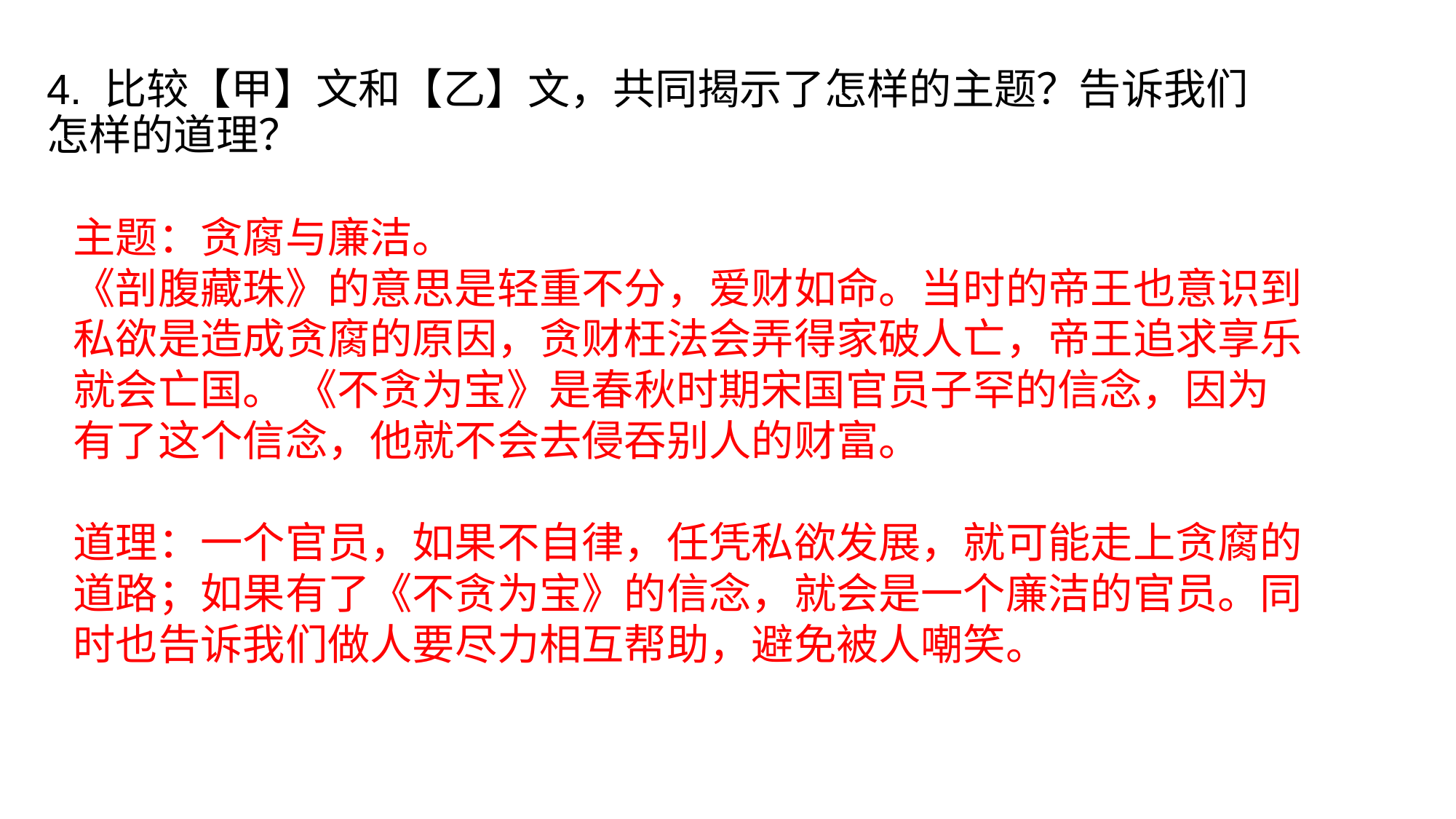

# 4. 比较【甲】文和【乙】文，共同揭示了怎样的主题？告诉我们怎样的道理？
主题：贪腐与廉洁。
《剖腹藏珠》的意思是轻重不分，爱财如命。当时的帝王也意识到私欲是造成贪腐的原因，贪财枉法会弄得家破人亡，帝王追求享乐就会亡国。 《不贪为宝》是春秋时期宋国官员子罕的信念，因为有了这个信念，他就不会去侵吞别人的财富。

道理：一个官员，如果不自律，任凭私欲发展，就可能走上贪腐的道路；如果有了《不贪为宝》的信念，就会是一个廉洁的官员。同时也告诉我们做人要尽力相互帮助，避免被人嘲笑。